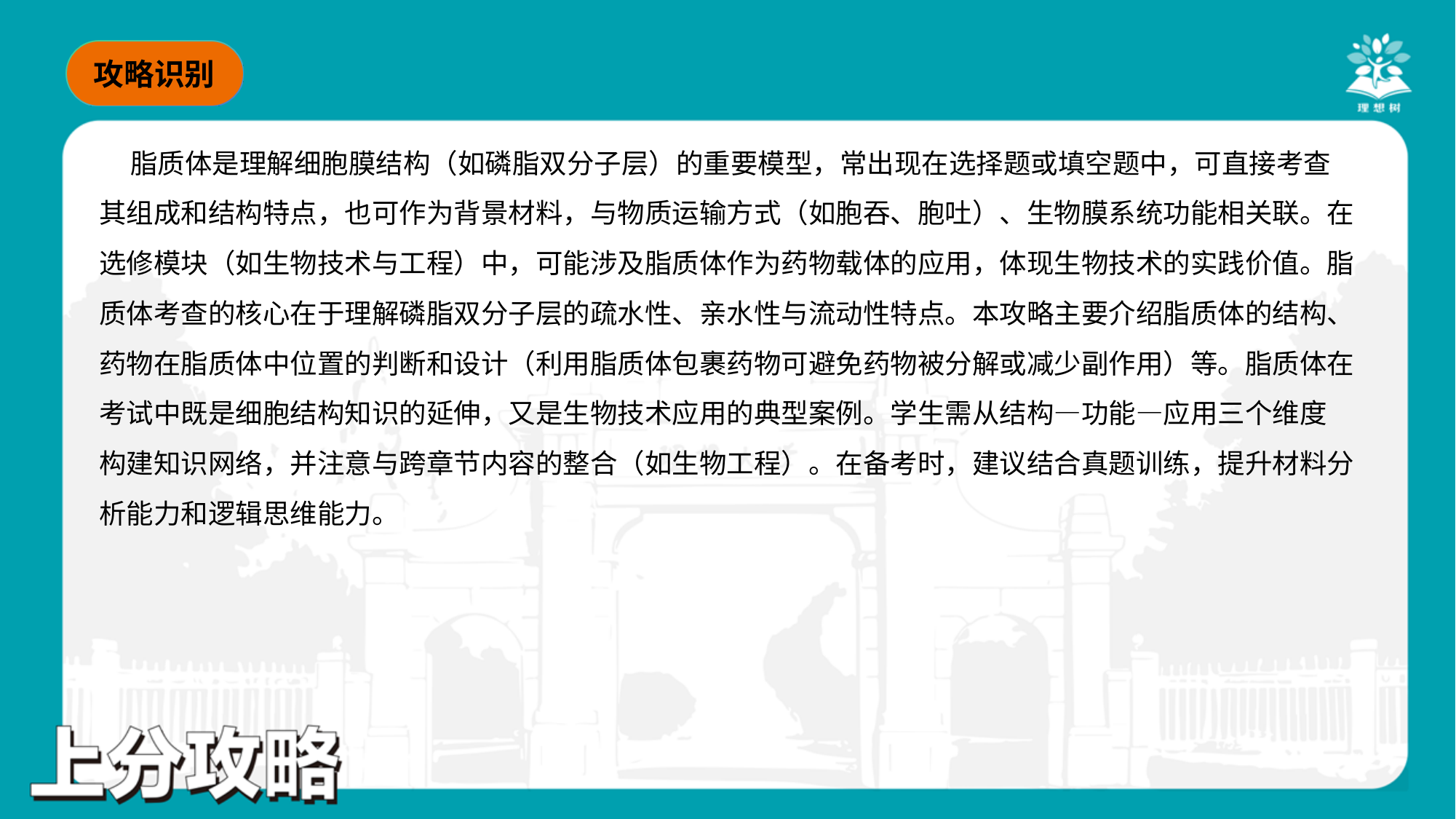

脂质体是理解细胞膜结构（如磷脂双分子层）的重要模型，常出现在选择题或填空题中，可直接考查
其组成和结构特点，也可作为背景材料，与物质运输方式（如胞吞、胞吐）、生物膜系统功能相关联。在
选修模块（如生物技术与工程）中，可能涉及脂质体作为药物载体的应用，体现生物技术的实践价值。脂
质体考查的核心在于理解磷脂双分子层的疏水性、亲水性与流动性特点。本攻略主要介绍脂质体的结构、
药物在脂质体中位置的判断和设计（利用脂质体包裹药物可避免药物被分解或减少副作用）等。脂质体在
考试中既是细胞结构知识的延伸，又是生物技术应用的典型案例。学生需从结构—功能—应用三个维度
构建知识网络，并注意与跨章节内容的整合（如生物工程）。在备考时，建议结合真题训练，提升材料分
析能力和逻辑思维能力。